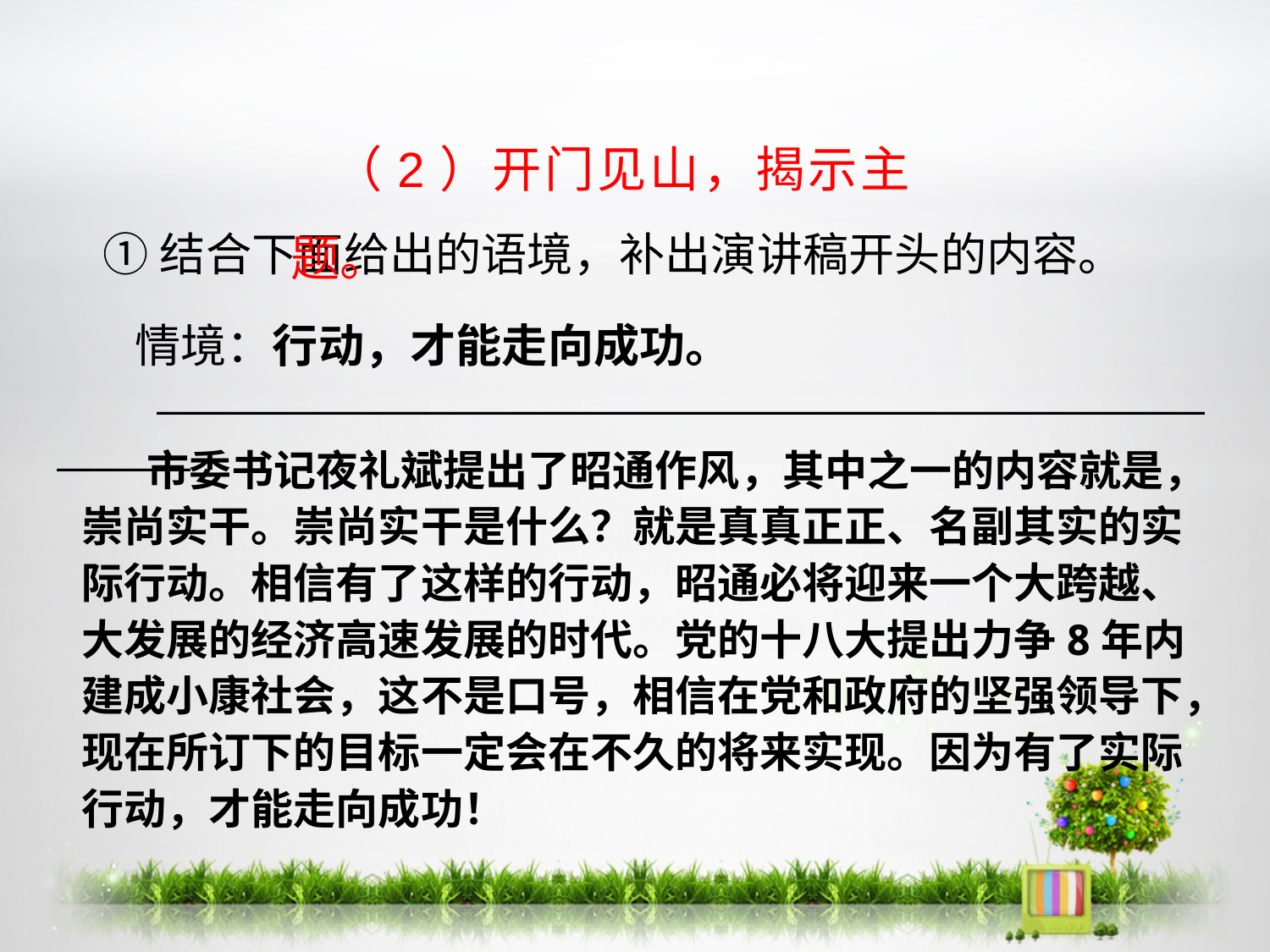

（2）开门见山，揭示主题。
①结合下面给出的语境，补出演讲稿开头的内容。
情境：行动，才能走向成功。
______________________________________________________________
市委书记夜礼斌提出了昭通作风，其中之一的内容就是，崇尚实干。崇尚实干是什么？就是真真正正、名副其实的实际行动。相信有了这样的行动，昭通必将迎来一个大跨越、大发展的经济高速发展的时代。党的十八大提出力争8年内建成小康社会，这不是口号，相信在党和政府的坚强领导下，现在所订下的目标一定会在不久的将来实现。因为有了实际行动，才能走向成功！